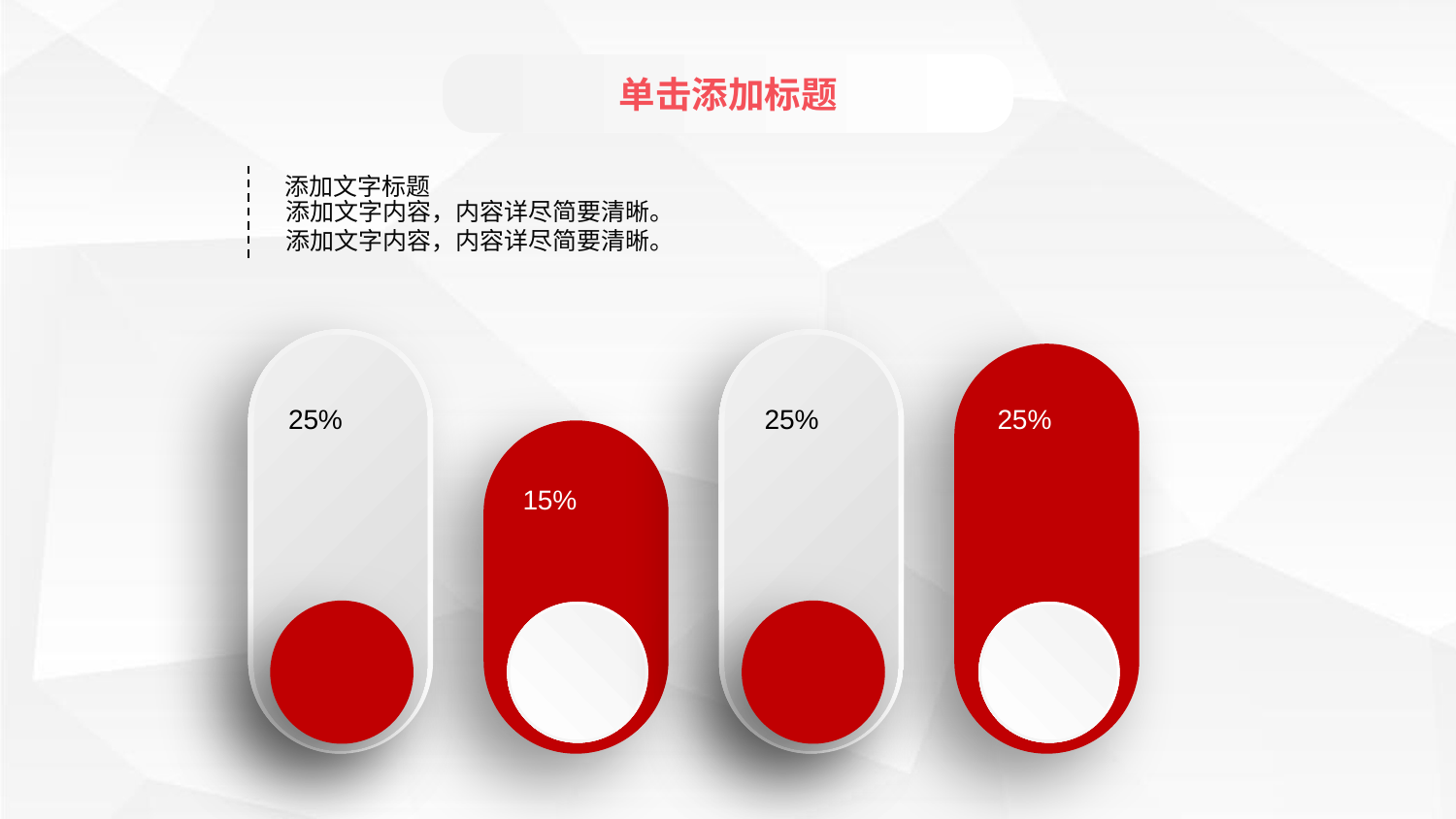

单击添加标题
添加文字标题
添加文字内容，内容详尽简要清晰。
添加文字内容，内容详尽简要清晰。

25%
25%
25%

15%